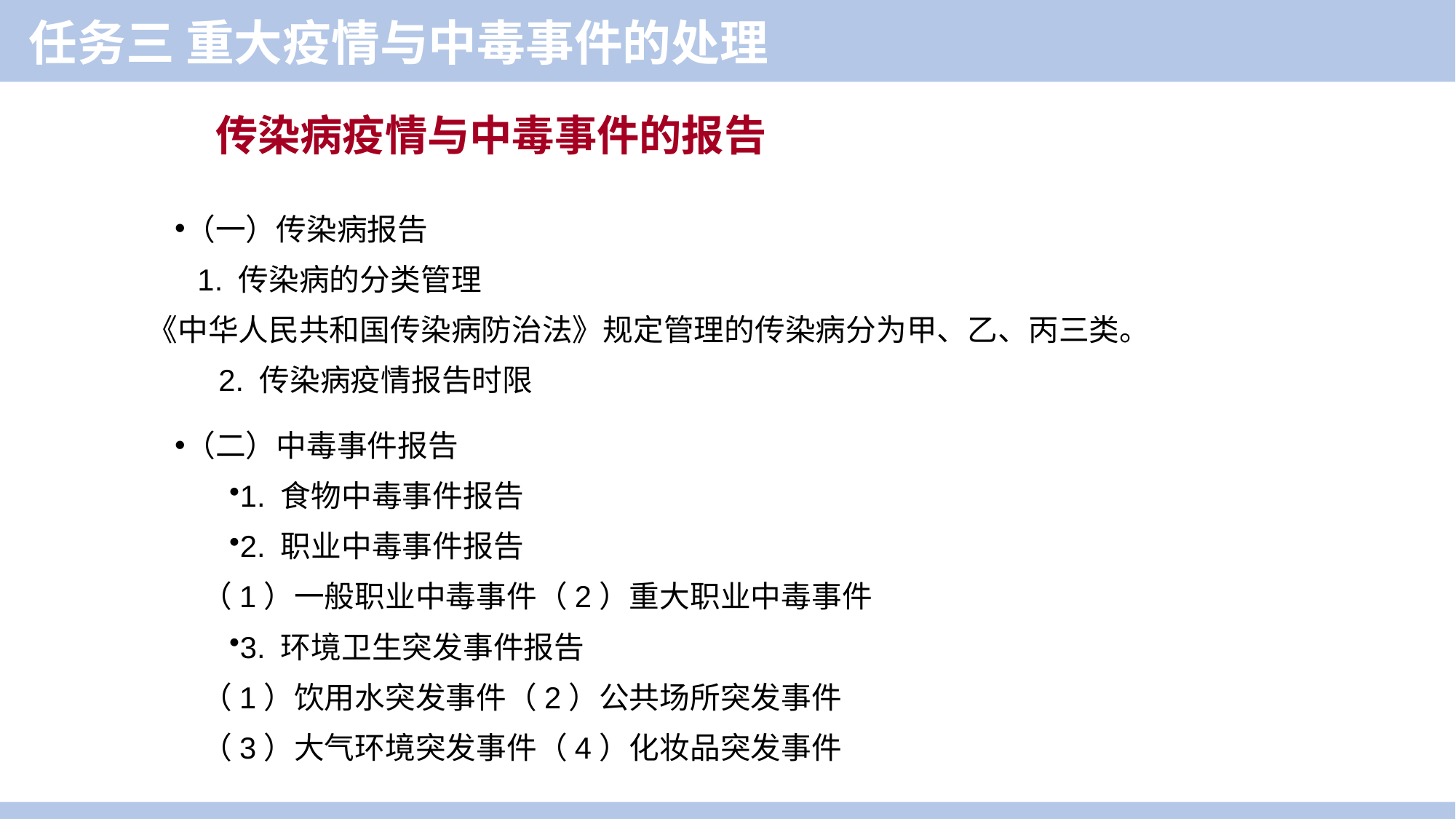

任务三 重大疫情与中毒事件的处理
传染病疫情与中毒事件的报告
（一）传染病报告
      1. 传染病的分类管理
《中华人民共和国传染病防治法》规定管理的传染病分为甲、乙、丙三类。
  2. 传染病疫情报告时限
（二）中毒事件报告
1. 食物中毒事件报告
2. 职业中毒事件报告
（1）一般职业中毒事件（2）重大职业中毒事件
3. 环境卫生突发事件报告
（1）饮用水突发事件（2）公共场所突发事件
（3）大气环境突发事件（4）化妆品突发事件